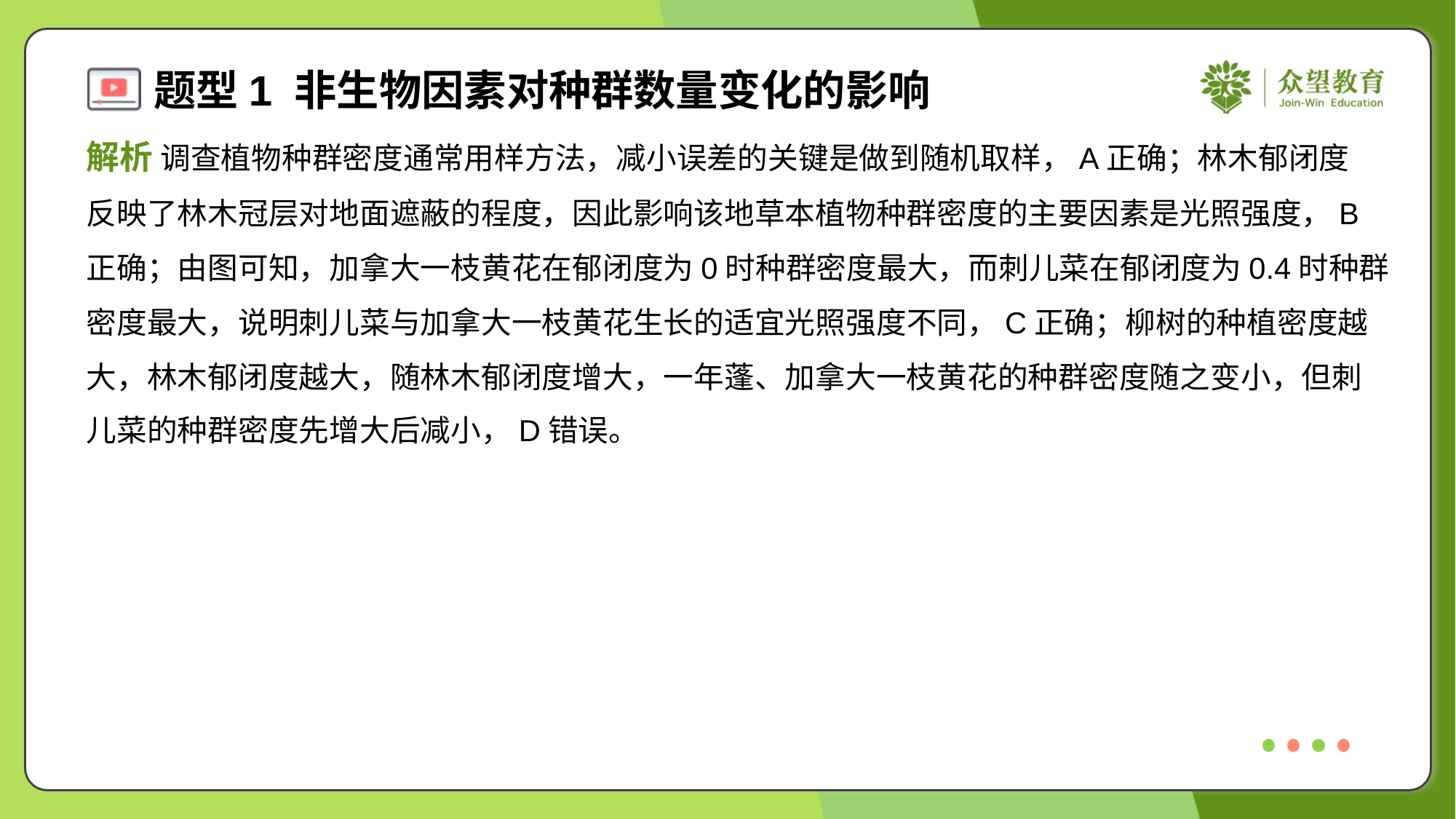

解析 调查植物种群密度通常用样方法，减小误差的关键是做到随机取样，A正确；林木郁闭度
反映了林木冠层对地面遮蔽的程度，因此影响该地草本植物种群密度的主要因素是光照强度，B
正确；由图可知，加拿大一枝黄花在郁闭度为0时种群密度最大，而刺儿菜在郁闭度为0.4时种群
密度最大，说明刺儿菜与加拿大一枝黄花生长的适宜光照强度不同，C正确；柳树的种植密度越
大，林木郁闭度越大，随林木郁闭度增大，一年蓬、加拿大一枝黄花的种群密度随之变小，但刺
儿菜的种群密度先增大后减小，D错误。